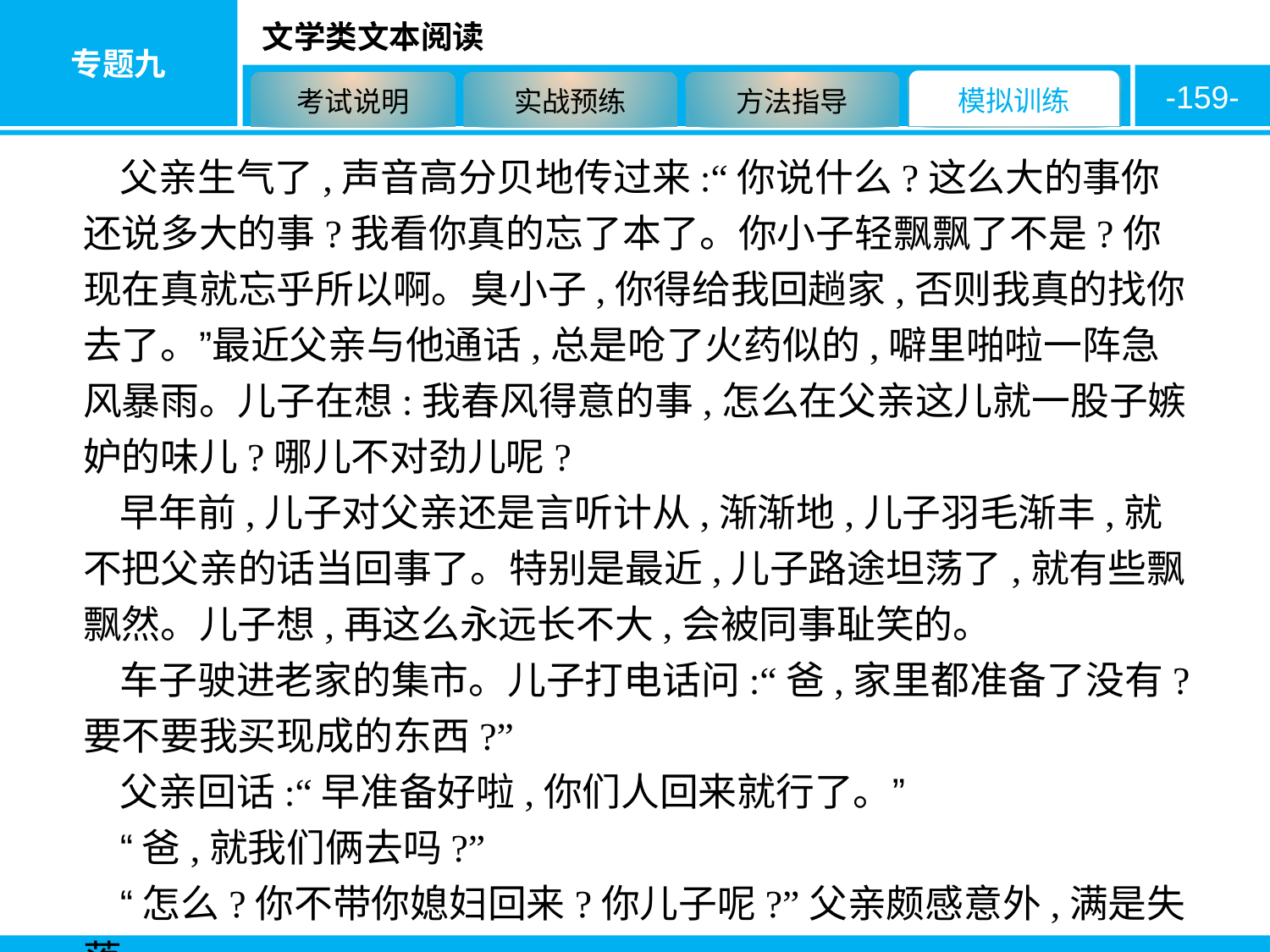

-159-
父亲生气了,声音高分贝地传过来:“你说什么?这么大的事你还说多大的事?我看你真的忘了本了。你小子轻飘飘了不是?你现在真就忘乎所以啊。臭小子,你得给我回趟家,否则我真的找你去了。”最近父亲与他通话,总是呛了火药似的,噼里啪啦一阵急风暴雨。儿子在想:我春风得意的事,怎么在父亲这儿就一股子嫉妒的味儿?哪儿不对劲儿呢?
早年前,儿子对父亲还是言听计从,渐渐地,儿子羽毛渐丰,就不把父亲的话当回事了。特别是最近,儿子路途坦荡了,就有些飘飘然。儿子想,再这么永远长不大,会被同事耻笑的。
车子驶进老家的集市。儿子打电话问:“爸,家里都准备了没有?要不要我买现成的东西?”
父亲回话:“早准备好啦,你们人回来就行了。”
“爸,就我们俩去吗?”
“怎么?你不带你媳妇回来?你儿子呢?”父亲颇感意外,满是失落。